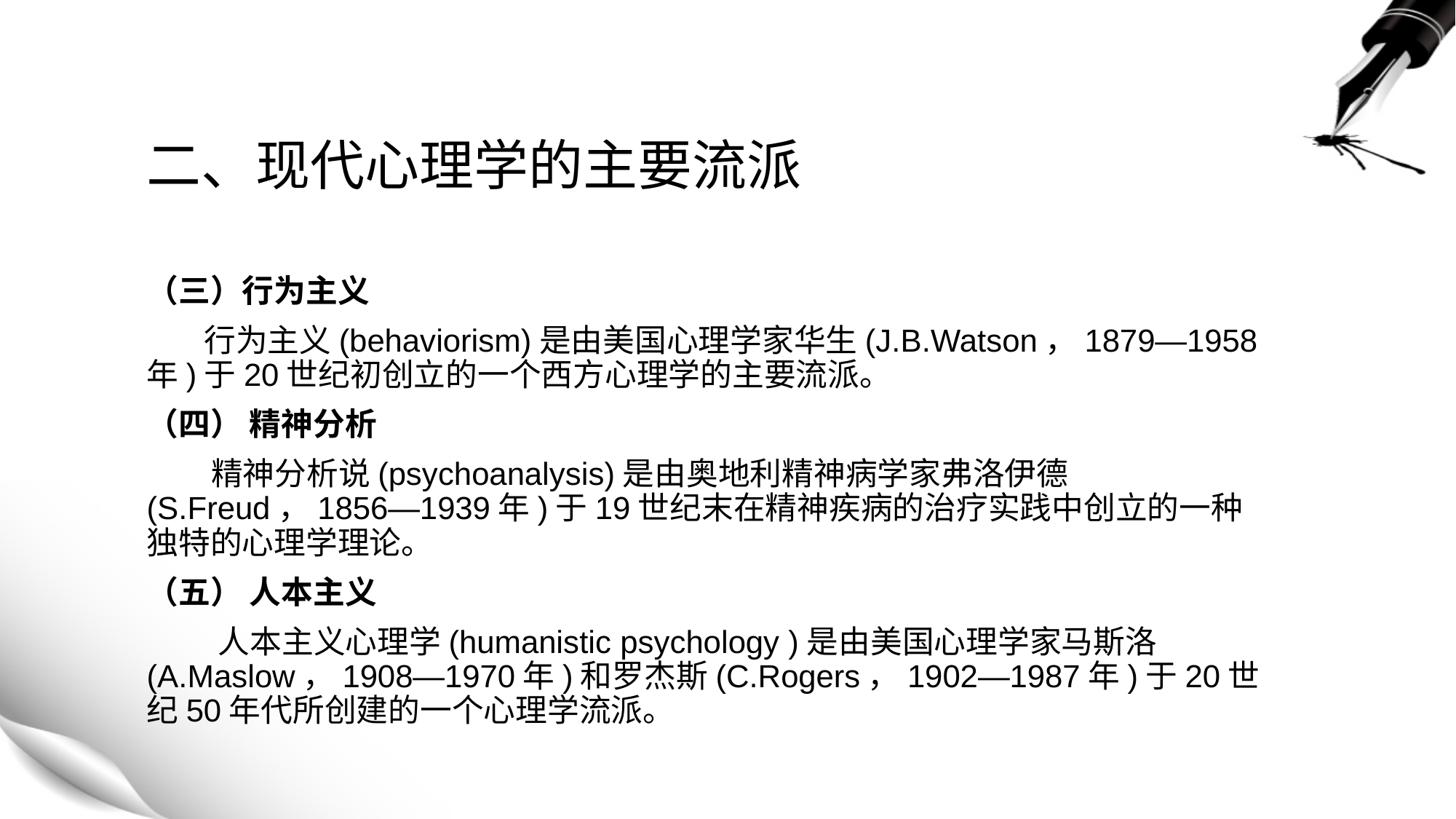

二、现代心理学的主要流派

（三）行为主义
       行为主义(behaviorism)是由美国心理学家华生(J.B.Watson，1879—1958年)于20世纪初创立的一个西方心理学的主要流派。
（四） 精神分析
        精神分析说(psychoanalysis)是由奥地利精神病学家弗洛伊德(S.Freud，1856—1939年)于19世纪末在精神疾病的治疗实践中创立的一种独特的心理学理论。
（五） 人本主义
         人本主义心理学(humanistic psychology )是由美国心理学家马斯洛(A.Maslow，1908—1970年)和罗杰斯(C.Rogers，1902—1987年)于20世纪50年代所创建的一个心理学流派。